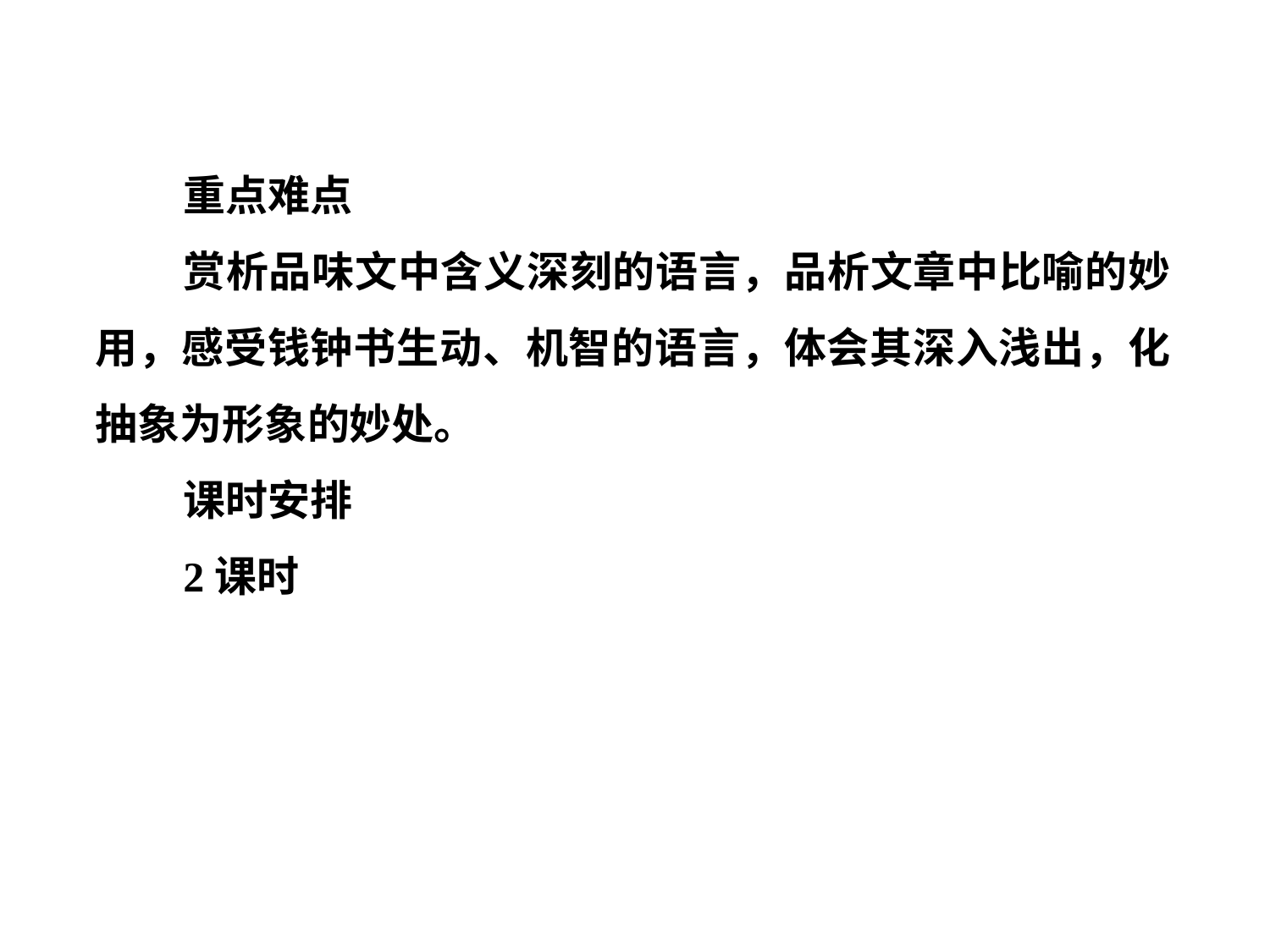

重点难点
赏析品味文中含义深刻的语言，品析文章中比喻的妙用，感受钱钟书生动、机智的语言，体会其深入浅出，化抽象为形象的妙处。
课时安排
2课时